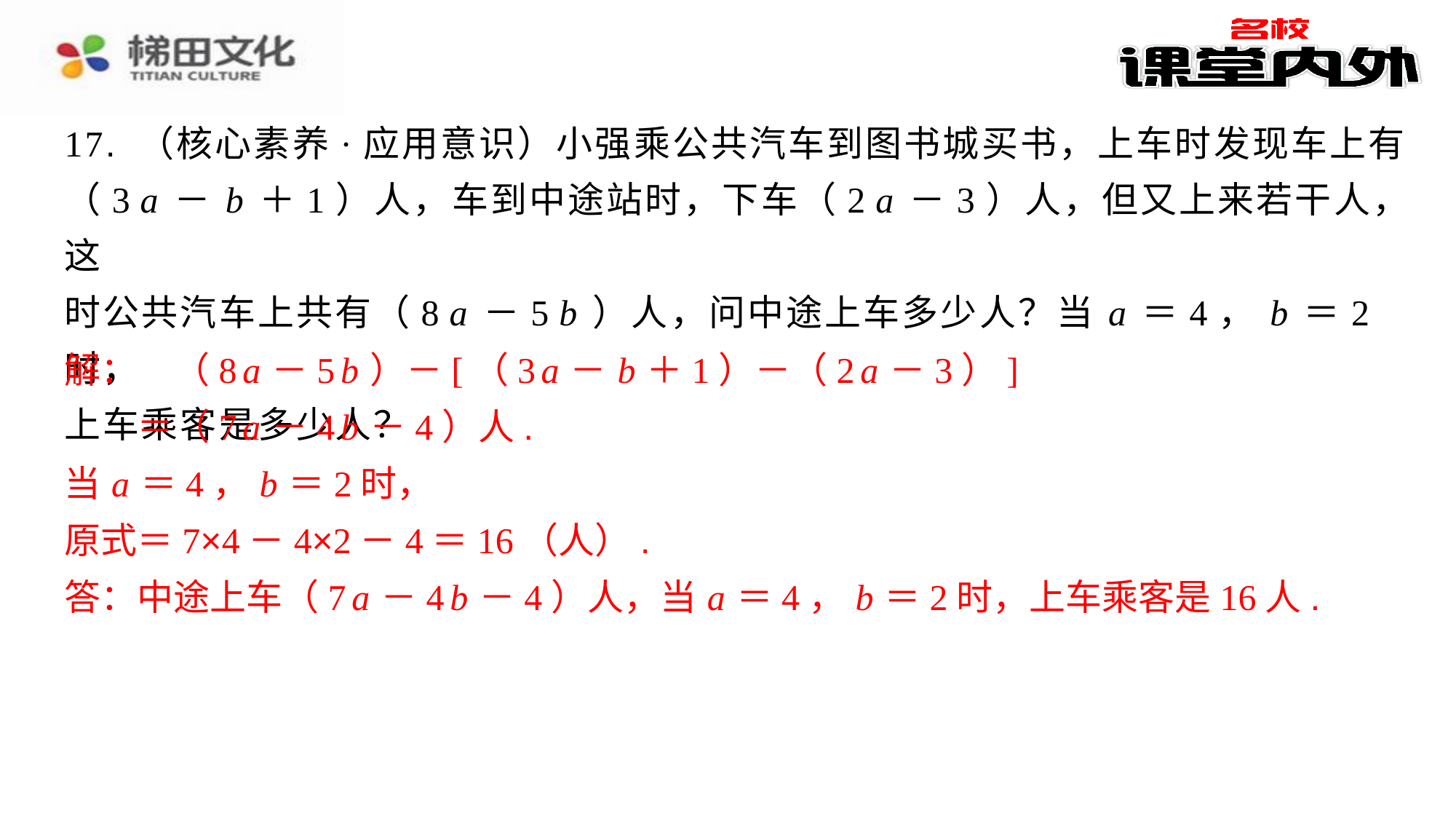

17. （核心素养·应用意识）小强乘公共汽车到图书城买书，上车时发现车上有
（3 a － b ＋1）人，车到中途站时，下车（2 a －3）人，但又上来若干人，这
时公共汽车上共有（8 a －5 b ）人，问中途上车多少人？当 a ＝4， b ＝2时，
上车乘客是多少人？
解：　（8 a －5 b ）－[（3 a － b ＋1）－（2 a －3）]
＝（7 a －4 b －4）人.
当 a ＝4， b ＝2时，
原式＝7×4－4×2－4＝16（人）.
答：中途上车（7 a －4 b －4）人，当 a ＝4， b ＝2时，上车乘客是16人.
解：　（8 a －5 b ）－[（3 a － b ＋1）－（2 a －3）]
＝（7 a －4 b －4）人.
当 a ＝4， b ＝2时，
原式＝7×4－4×2－4＝16（人）.
答：中途上车（7 a －4 b －4）人，当 a ＝4， b ＝2时，上车乘客是16人.